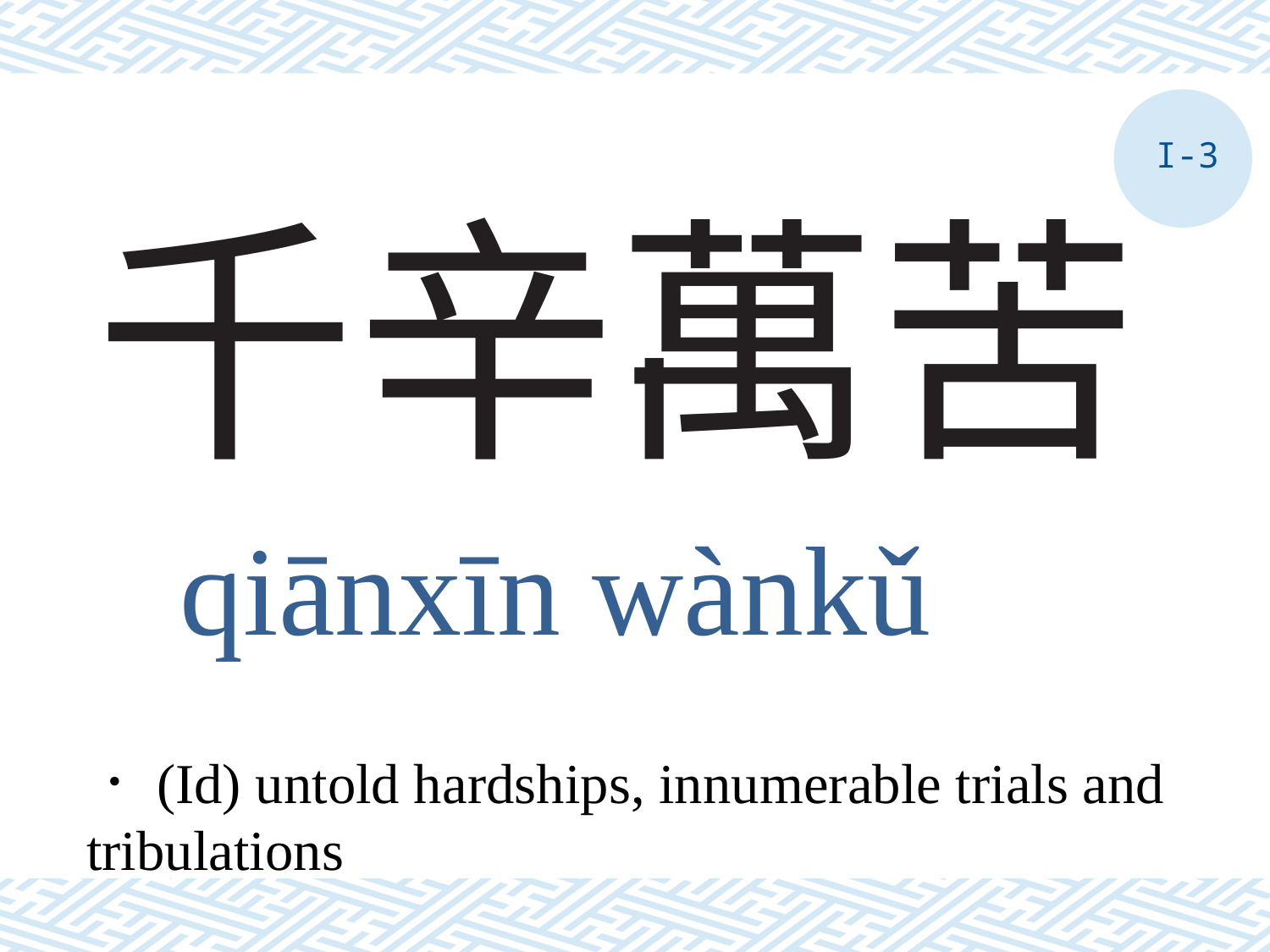

I-3

# 千辛萬苦
qiānxīn wànkǔ
．(Id) untold hardships, innumerable trials and tribulations